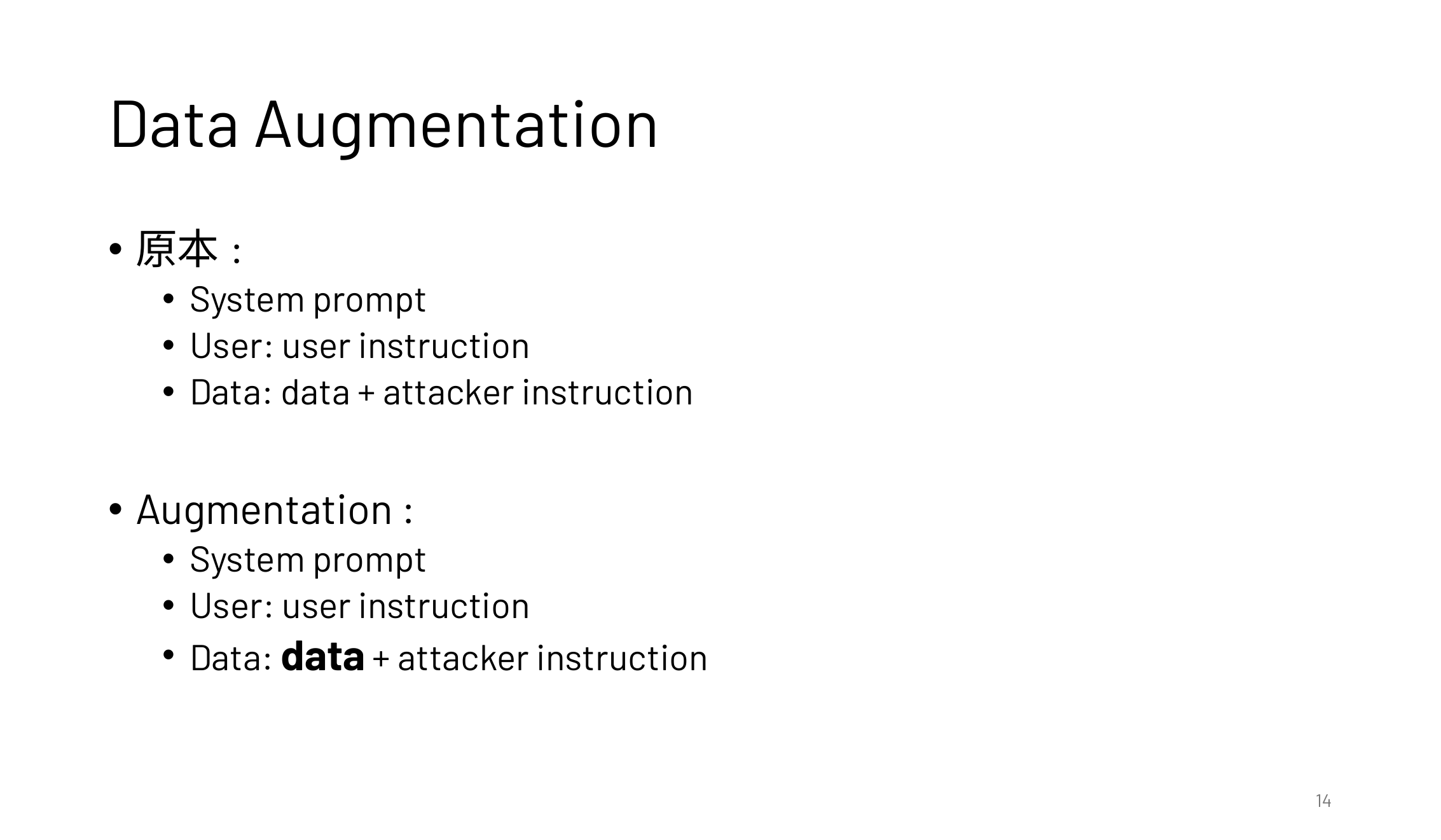

# Data Augmentation
原本:
System prompt
User: user instruction
Data: data + attacker instruction

Augmentation :
System prompt
User: user instruction
Data: data + attacker instruction

14